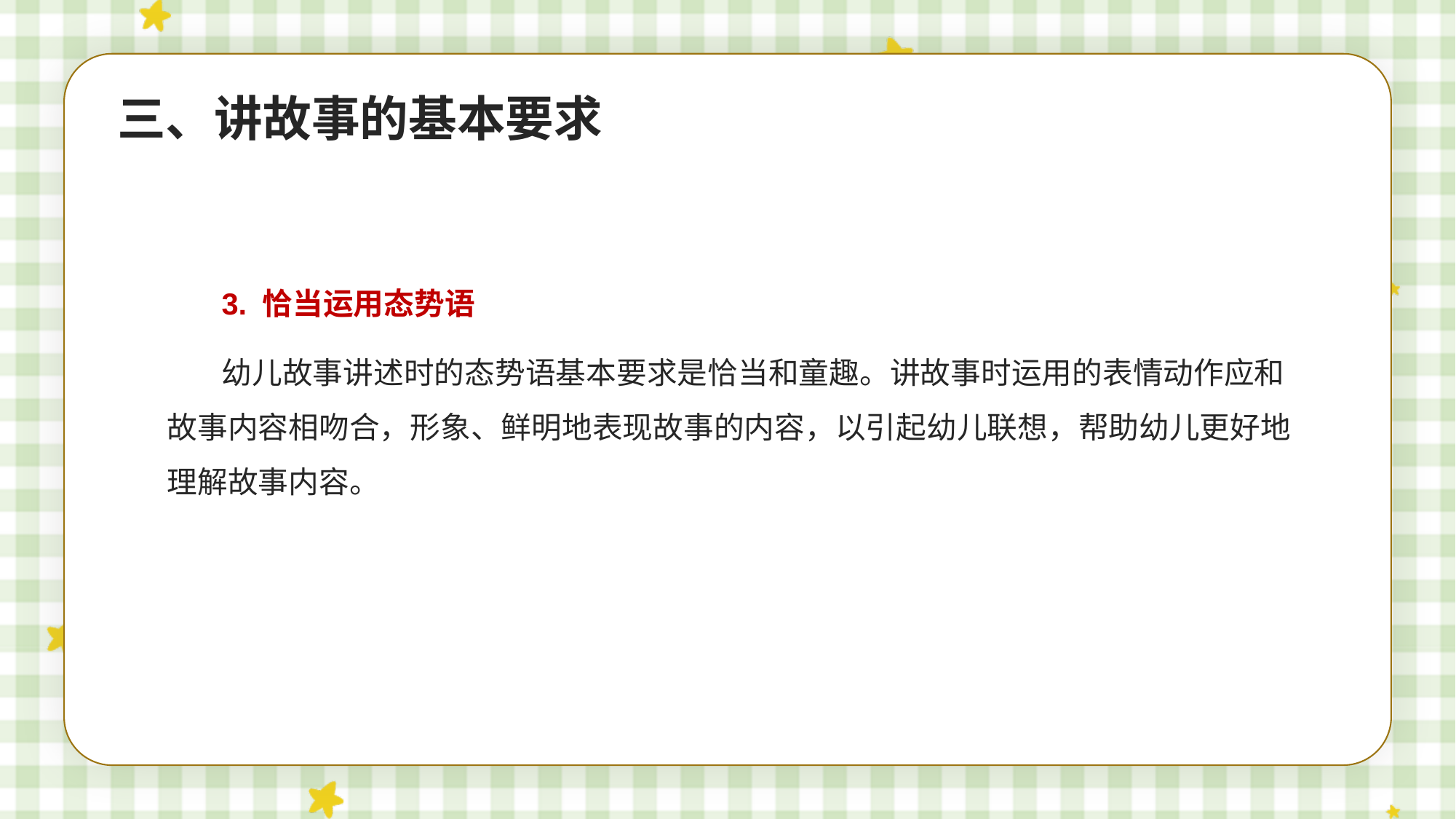

三、讲故事的基本要求
3. 恰当运用态势语
幼儿故事讲述时的态势语基本要求是恰当和童趣。讲故事时运用的表情动作应和故事内容相吻合，形象、鲜明地表现故事的内容，以引起幼儿联想，帮助幼儿更好地理解故事内容。